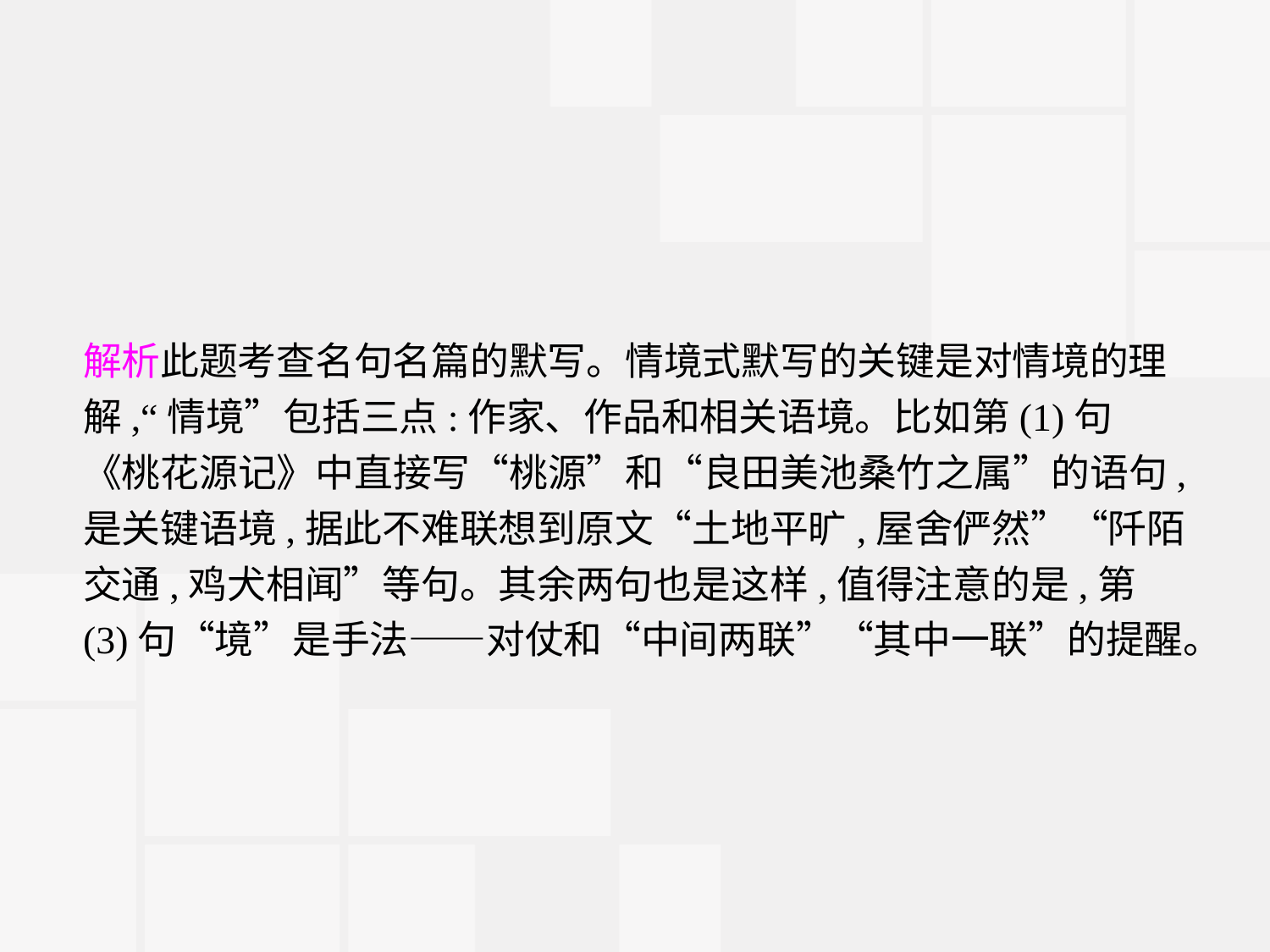

解析此题考查名句名篇的默写。情境式默写的关键是对情境的理解,“情境”包括三点:作家、作品和相关语境。比如第(1)句《桃花源记》中直接写“桃源”和“良田美池桑竹之属”的语句,是关键语境,据此不难联想到原文“土地平旷,屋舍俨然”“阡陌交通,鸡犬相闻”等句。其余两句也是这样,值得注意的是,第(3)句“境”是手法——对仗和“中间两联”“其中一联”的提醒。